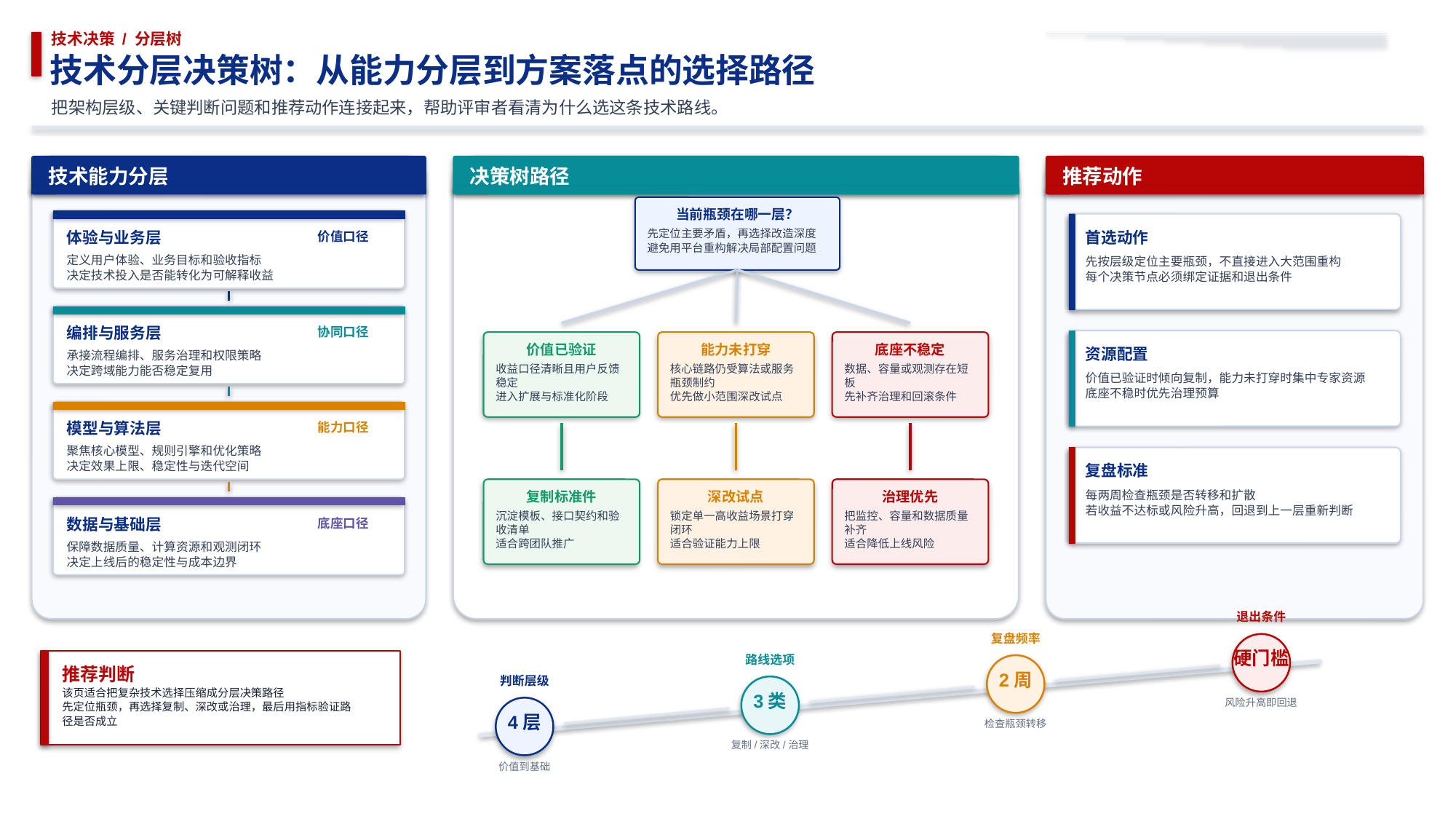

技术决策 / 分层树

技术分层决策树：从能力分层到方案落点的选择路径
把架构层级、关键判断问题和推荐动作连接起来，帮助评审者看清为什么选这条技术路线。

技术能力分层
决策树路径
推荐动作

当前瓶颈在哪一层？

价值口径
体验与业务层
先定位主要矛盾，再选择改造深度
避免用平台重构解决局部配置问题
首选动作
定义用户体验、业务目标和验收指标
决定技术投入是否能转化为可解释收益
先按层级定位主要瓶颈，不直接进入大范围重构
每个决策节点必须绑定证据和退出条件

协同口径
编排与服务层

价值已验证
能力未打穿
底座不稳定
资源配置
承接流程编排、服务治理和权限策略
决定跨域能力能否稳定复用
收益口径清晰且用户反馈稳定
进入扩展与标准化阶段
核心链路仍受算法或服务瓶颈制约
优先做小范围深改试点
数据、容量或观测存在短板
先补齐治理和回滚条件
价值已验证时倾向复制，能力未打穿时集中专家资源
底座不稳时优先治理预算

能力口径
模型与算法层
聚焦核心模型、规则引擎和优化策略
决定效果上限、稳定性与迭代空间

复盘标准

复制标准件
深改试点
治理优先
每两周检查瓶颈是否转移和扩散
若收益不达标或风险升高，回退到上一层重新判断

沉淀模板、接口契约和验收清单
适合跨团队推广
锁定单一高收益场景打穿闭环
适合验证能力上限
把监控、容量和数据质量补齐
适合降低上线风险
底座口径
数据与基础层
保障数据质量、计算资源和观测闭环
决定上线后的稳定性与成本边界
退出条件
复盘频率

硬门槛

路线选项

推荐判断
2周
判断层级

该页适合把复杂技术选择压缩成分层决策路径
先定位瓶颈，再选择复制、深改或治理，最后用指标验证路径是否成立
3类
风险升高即回退

4层
检查瓶颈转移
复制/深改/治理
价值到基础